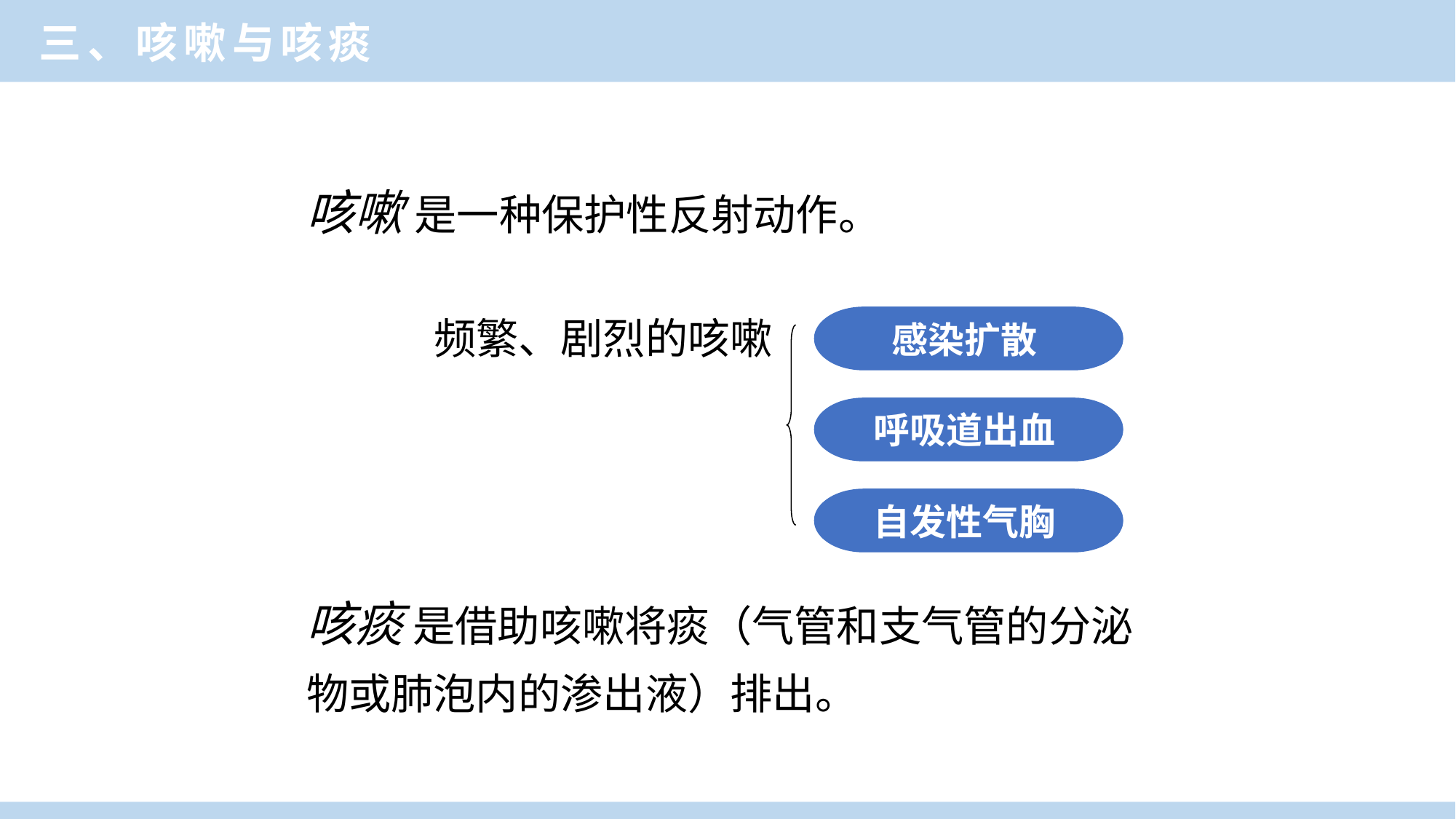

三、咳嗽与咳痰
咳嗽 是一种保护性反射动作。
频繁、剧烈的咳嗽
感染扩散

呼吸道出血
自发性气胸
咳痰 是借助咳嗽将痰（气管和支气管的分泌物或肺泡内的渗出液）排出。